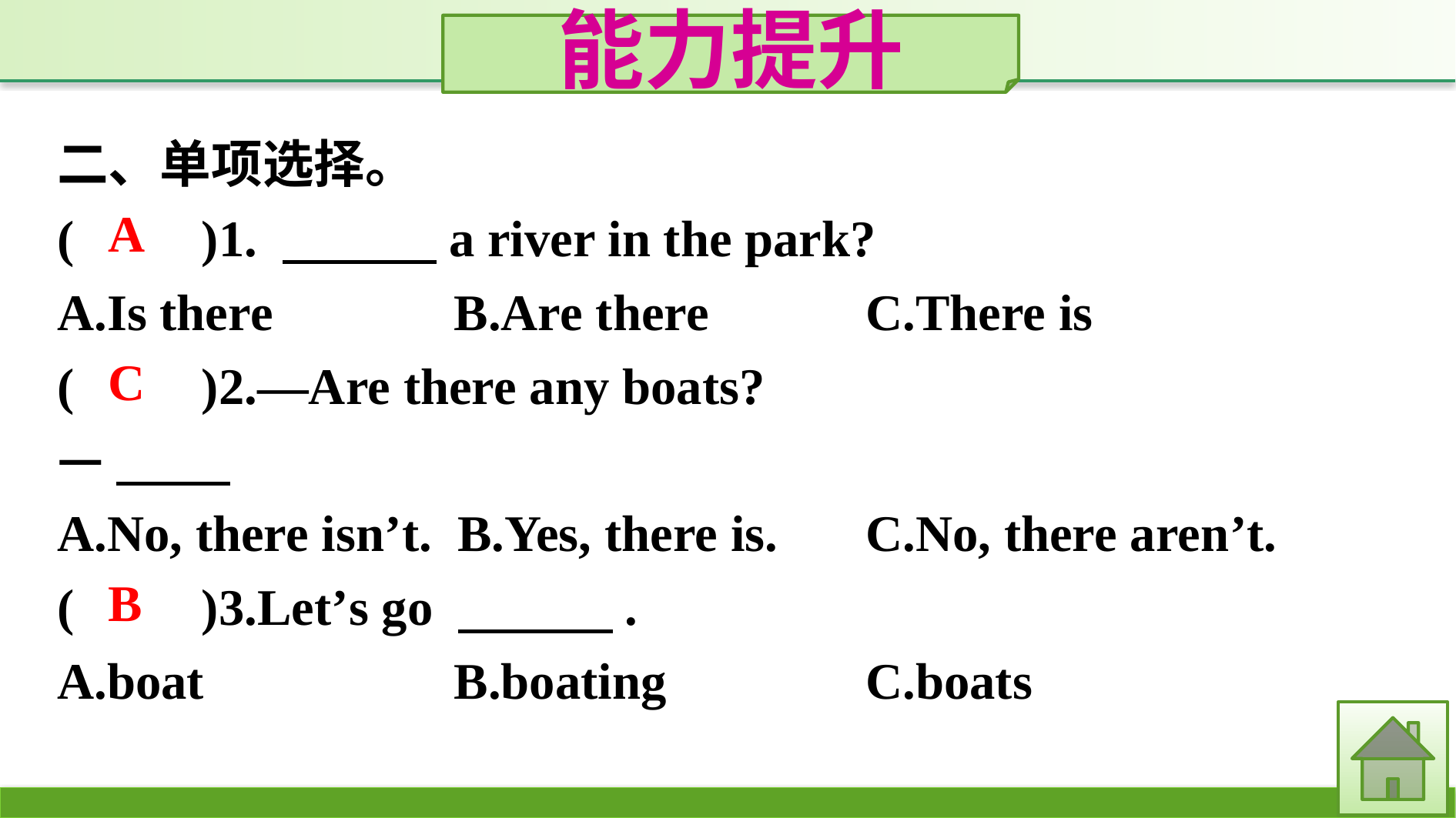

能力提升
二、单项选择。
(　　)1. 　　　a river in the park?
A.Is there		B.Are there		C.There is
(　　)2.—Are there any boats?
—
A.No, there isn’t.  B.Yes, there is.    	C.No, there aren’t.
(　　)3.Let’s go 　　　.
A.boat			B.boating		C.boats
A
C
B